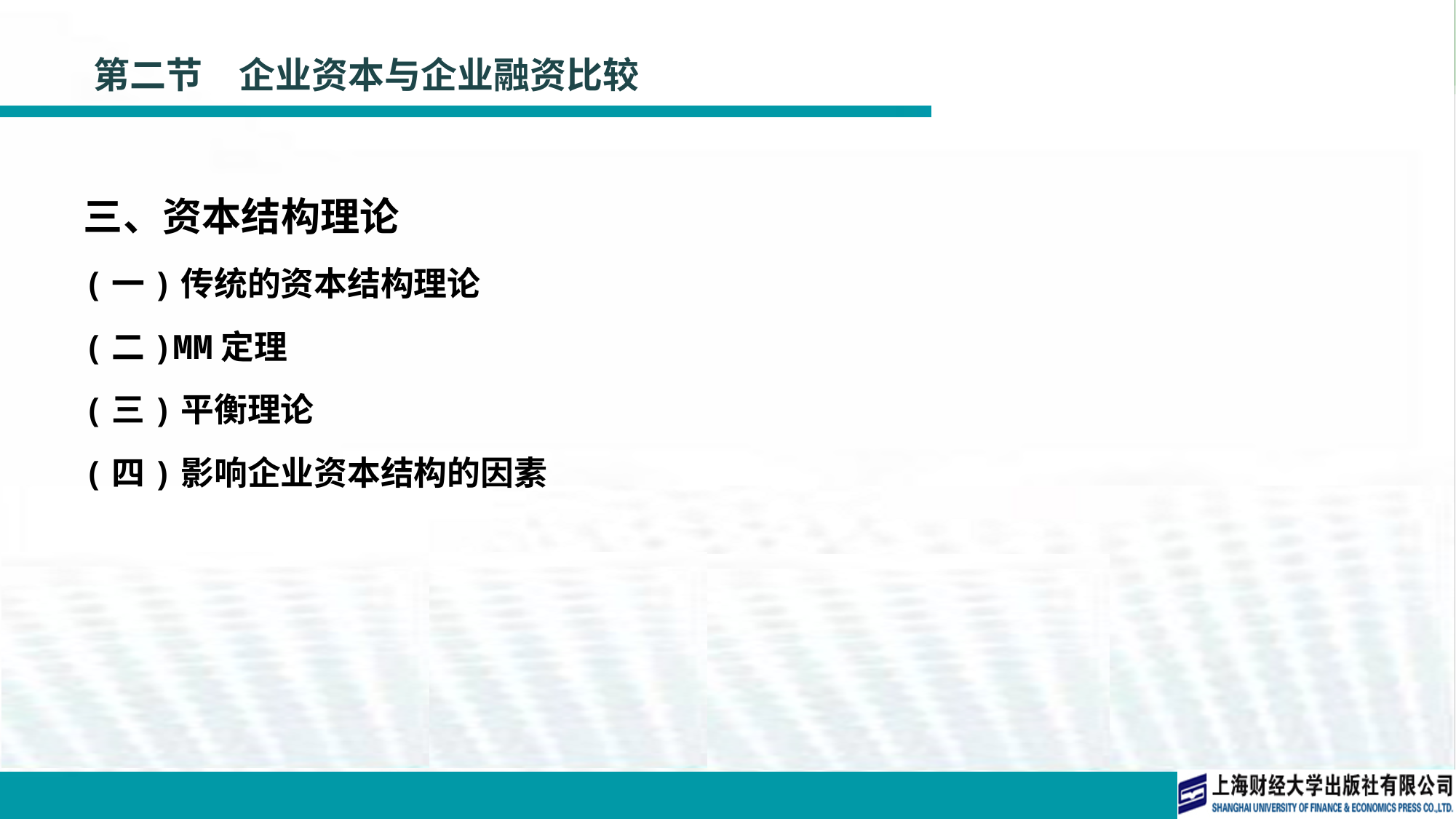

# 第二节　企业资本与企业融资比较
三、资本结构理论
(一)传统的资本结构理论
(二)MM定理
(三)平衡理论
(四)影响企业资本结构的因素